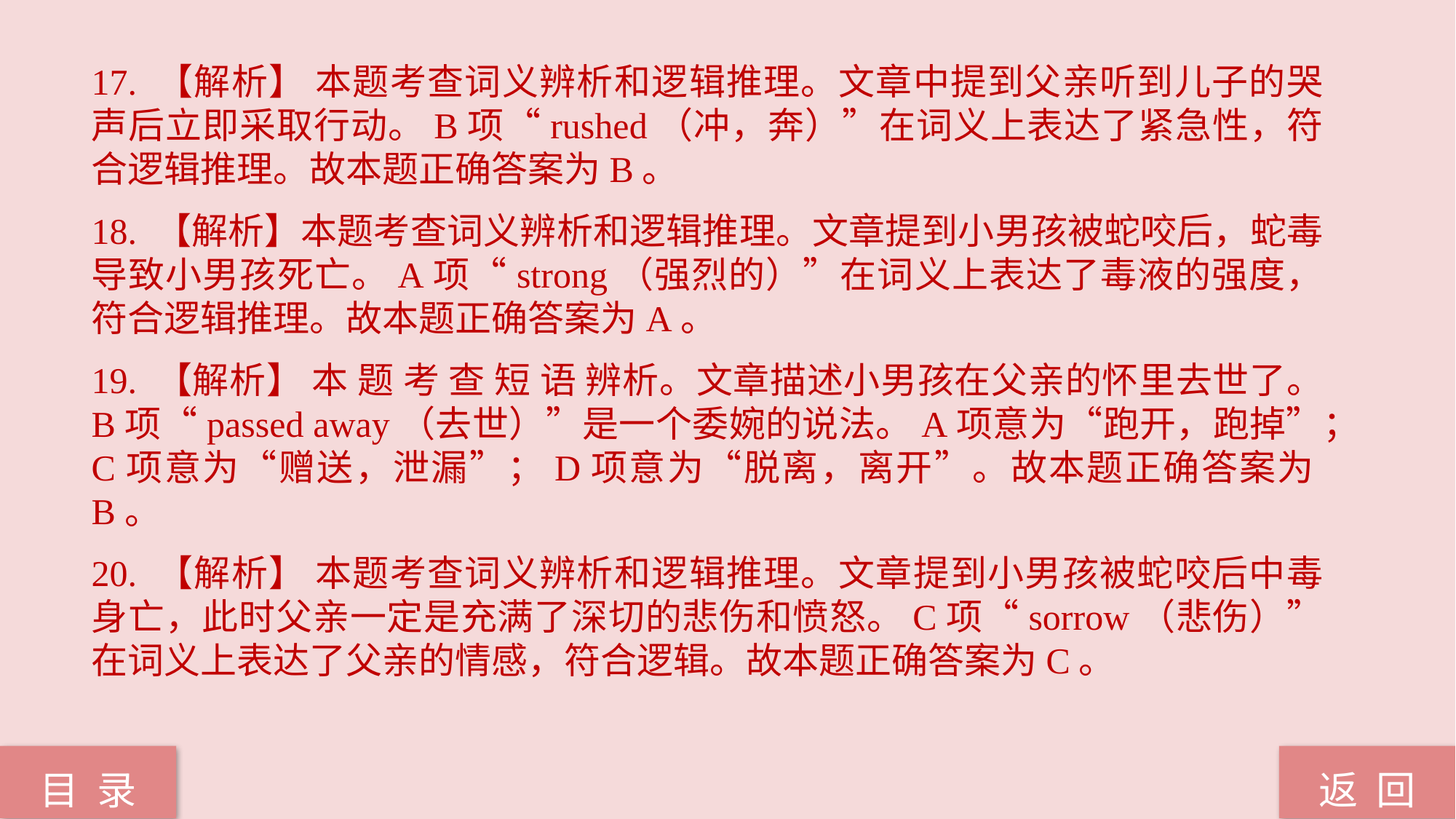

17. 【解析】 本题考查词义辨析和逻辑推理。文章中提到父亲听到儿子的哭声后立即采取行动。B项“rushed（冲，奔）”在词义上表达了紧急性，符合逻辑推理。故本题正确答案为B。
18. 【解析】本题考查词义辨析和逻辑推理。文章提到小男孩被蛇咬后，蛇毒导致小男孩死亡。A项“strong（强烈的）”在词义上表达了毒液的强度，符合逻辑推理。故本题正确答案为A。
19. 【解析】 本 题 考 查 短 语 辨析。文章描述小男孩在父亲的怀里去世了。 B项“passed away（去世）”是一个委婉的说法。A项意为“跑开，跑掉”；C项意为“赠送，泄漏”；D项意为“脱离，离开”。故本题正确答案为B。
20. 【解析】 本题考查词义辨析和逻辑推理。文章提到小男孩被蛇咬后中毒身亡，此时父亲一定是充满了深切的悲伤和愤怒。C项“sorrow（悲伤）”在词义上表达了父亲的情感，符合逻辑。故本题正确答案为C。
返  回